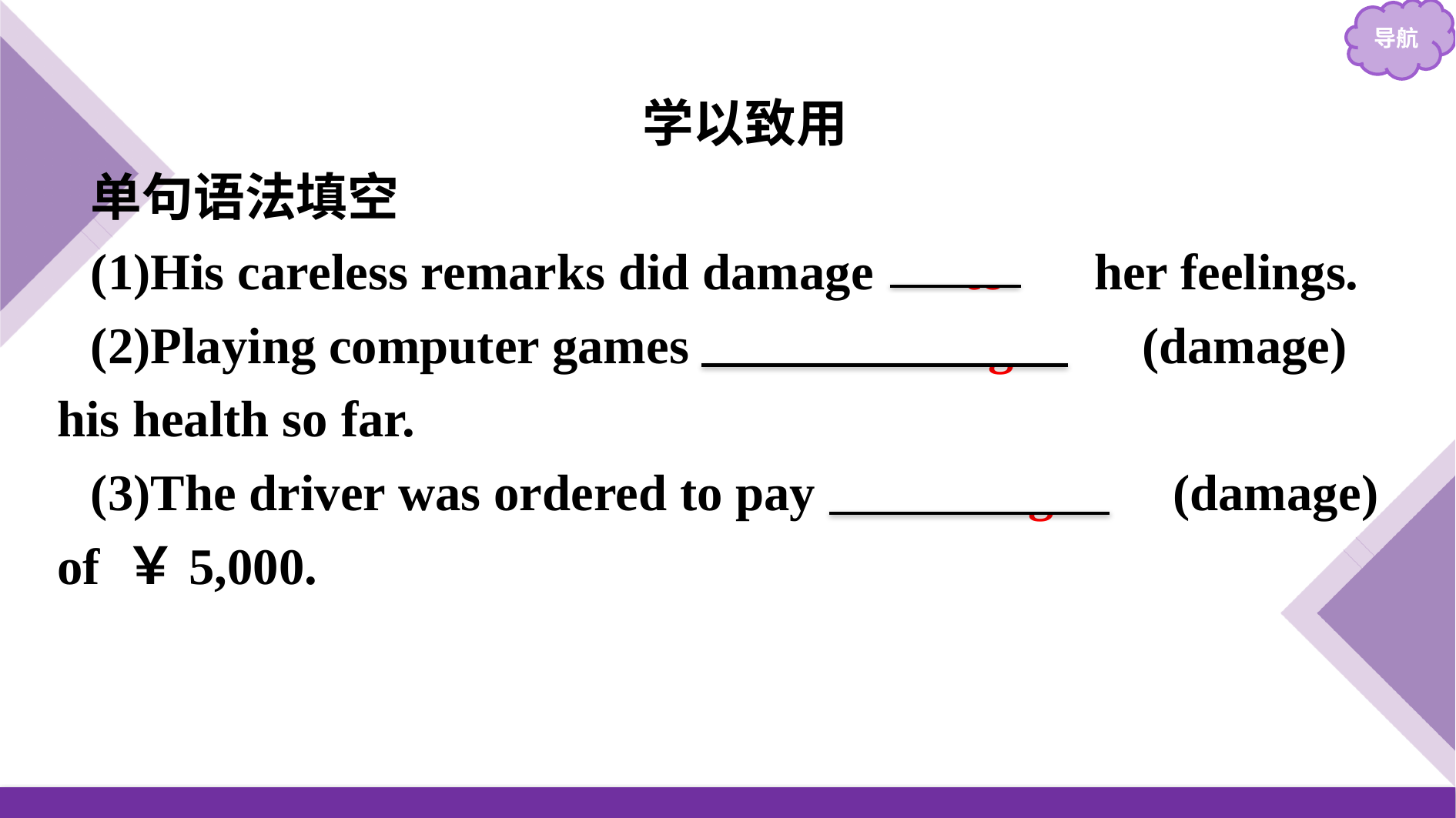

学以致用
单句语法填空
(1)His careless remarks did damage 　to　 her feelings.
(2)Playing computer games 　has damaged　(damage) his health so far.
(3)The driver was ordered to pay 　damages　(damage) of ￥5,000.